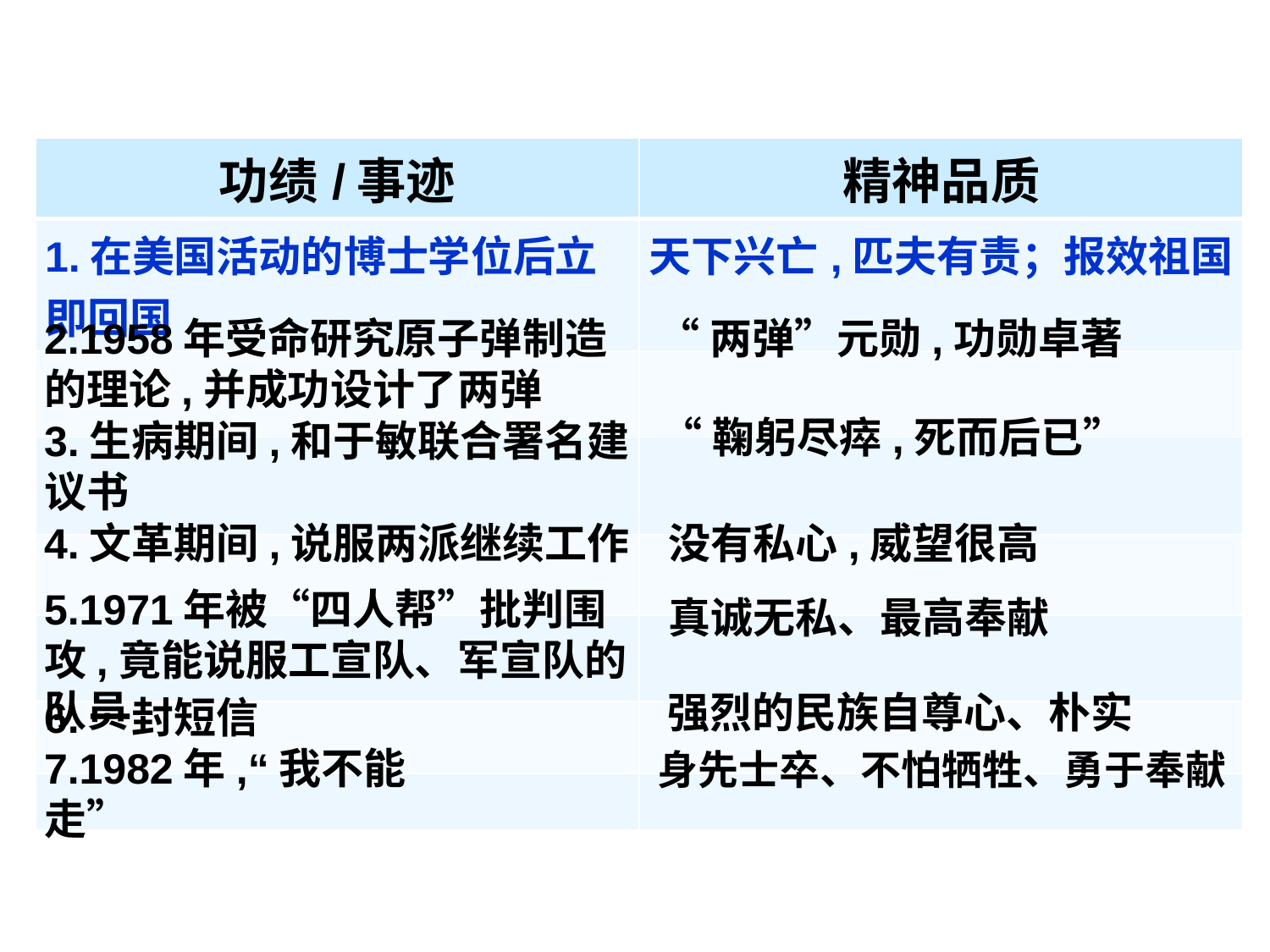

| 功绩/事迹 | 精神品质 |
| --- | --- |
| 1.在美国活动的博士学位后立即回国 | 天下兴亡,匹夫有责；报效祖国 |
|  |  |
|  |  |
|  |  |
|  |  |
|  |  |
|  |  |
2.1958年受命研究原子弹制造的理论,并成功设计了两弹
“两弹”元勋,功勋卓著
“鞠躬尽瘁,死而后已”
3.生病期间,和于敏联合署名建议书
4.文革期间,说服两派继续工作
没有私心,威望很高
5.1971年被“四人帮”批判围攻,竟能说服工宣队、军宣队的队员
真诚无私、最高奉献
强烈的民族自尊心、朴实
6.一封短信
7.1982年,“我不能走”
身先士卒、不怕牺牲、勇于奉献